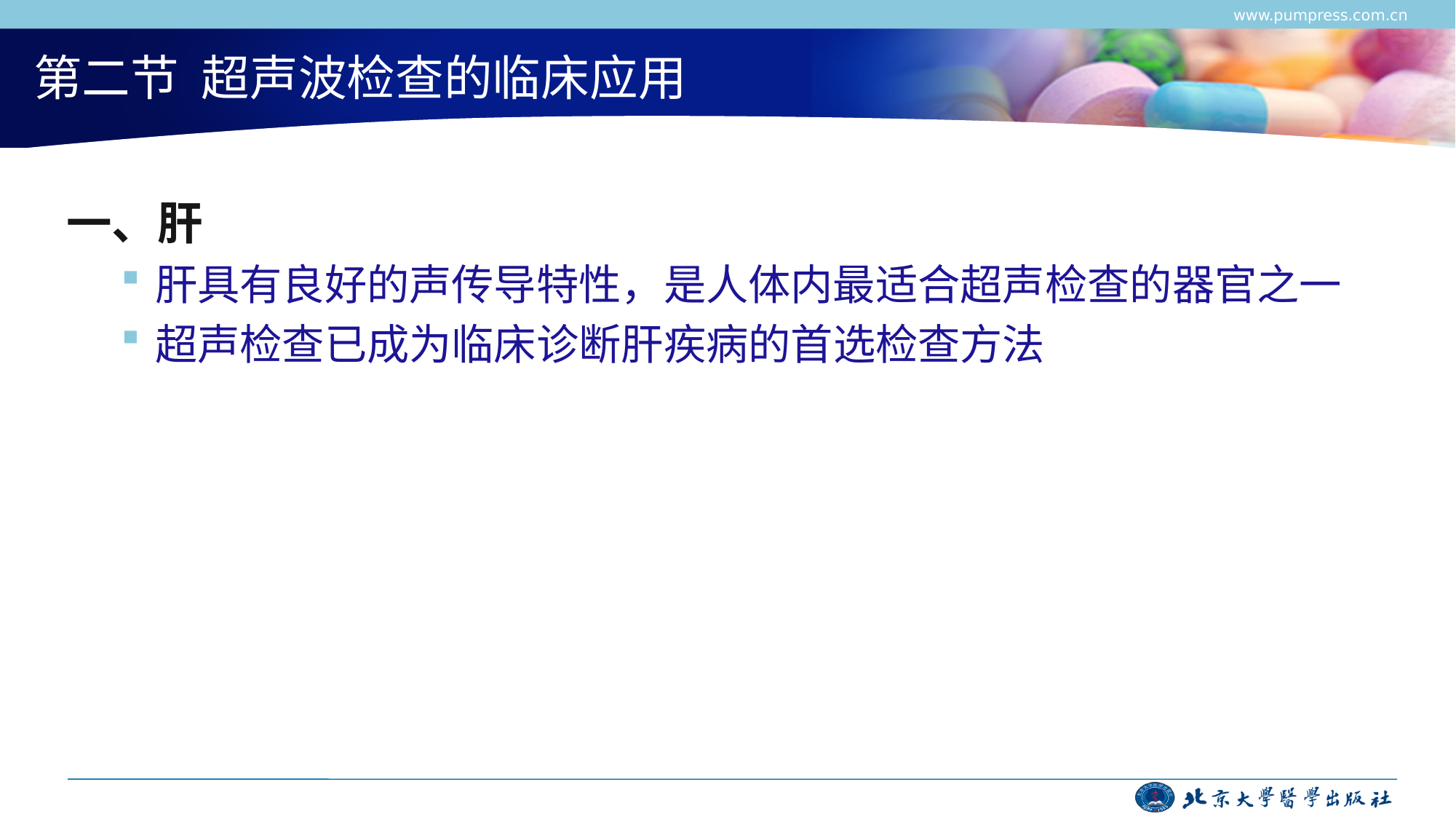

www.pumpress.com.cn
# 第二节  超声波检查的临床应用
一、肝
肝具有良好的声传导特性，是人体内最适合超声检查的器官之一
超声检查已成为临床诊断肝疾病的首选检查方法